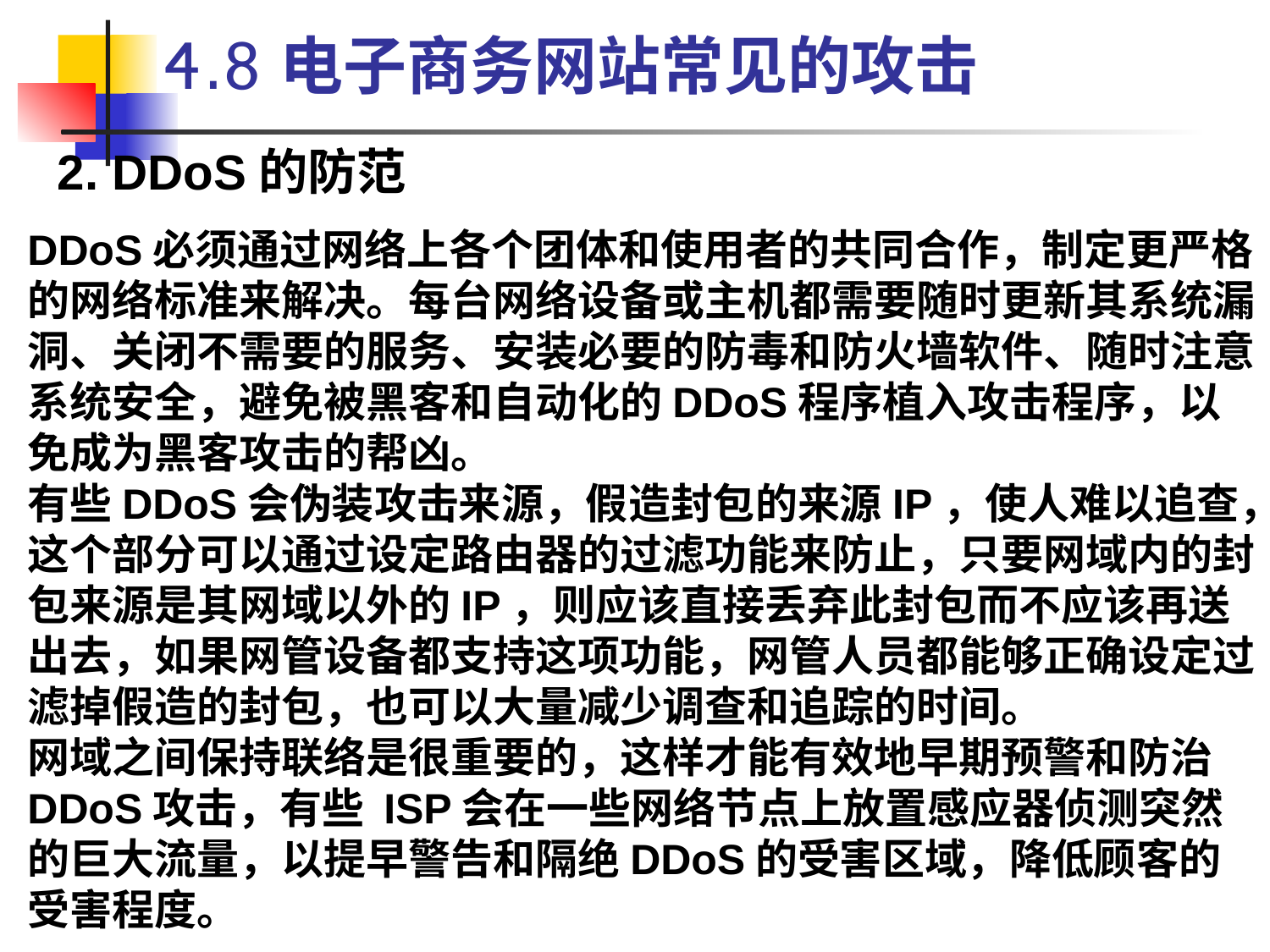

4.8电子商务网站常见的攻击
2. DDoS的防范
DDoS必须通过网络上各个团体和使用者的共同合作，制定更严格的网络标准来解决。每台网络设备或主机都需要随时更新其系统漏洞、关闭不需要的服务、安装必要的防毒和防火墙软件、随时注意系统安全，避免被黑客和自动化的DDoS程序植入攻击程序，以免成为黑客攻击的帮凶。
有些DDoS会伪装攻击来源，假造封包的来源IP，使人难以追查，这个部分可以通过设定路由器的过滤功能来防止，只要网域内的封包来源是其网域以外的IP，则应该直接丢弃此封包而不应该再送出去，如果网管设备都支持这项功能，网管人员都能够正确设定过滤掉假造的封包，也可以大量减少调查和追踪的时间。
网域之间保持联络是很重要的，这样才能有效地早期预警和防治DDoS攻击，有些 ISP会在一些网络节点上放置感应器侦测突然的巨大流量，以提早警告和隔绝DDoS的受害区域，降低顾客的受害程度。